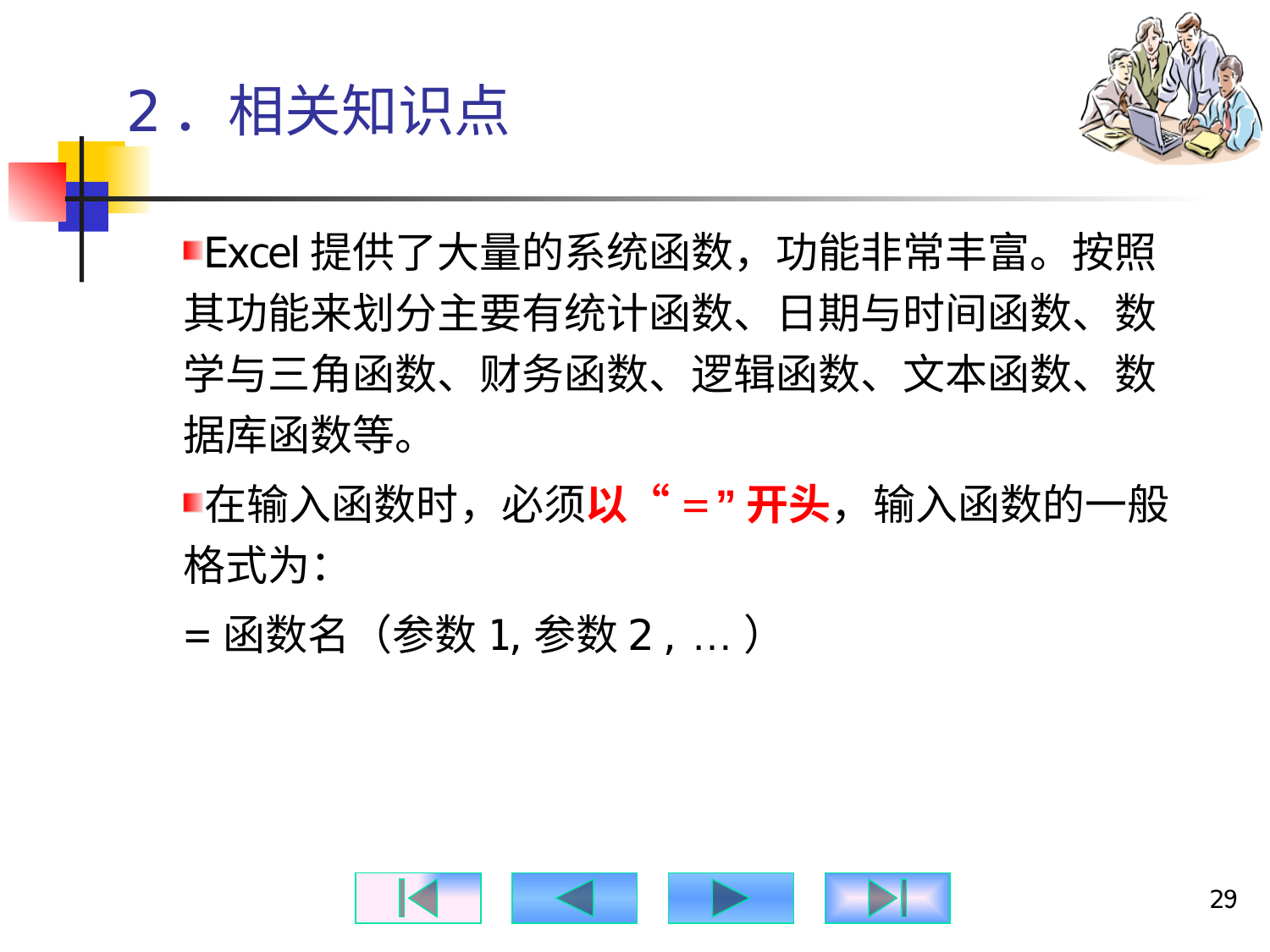

# 2．相关知识点
Excel提供了大量的系统函数，功能非常丰富。按照其功能来划分主要有统计函数、日期与时间函数、数学与三角函数、财务函数、逻辑函数、文本函数、数据库函数等。
在输入函数时，必须以“=”开头，输入函数的一般格式为：
=函数名（参数1,参数2 , …）
29